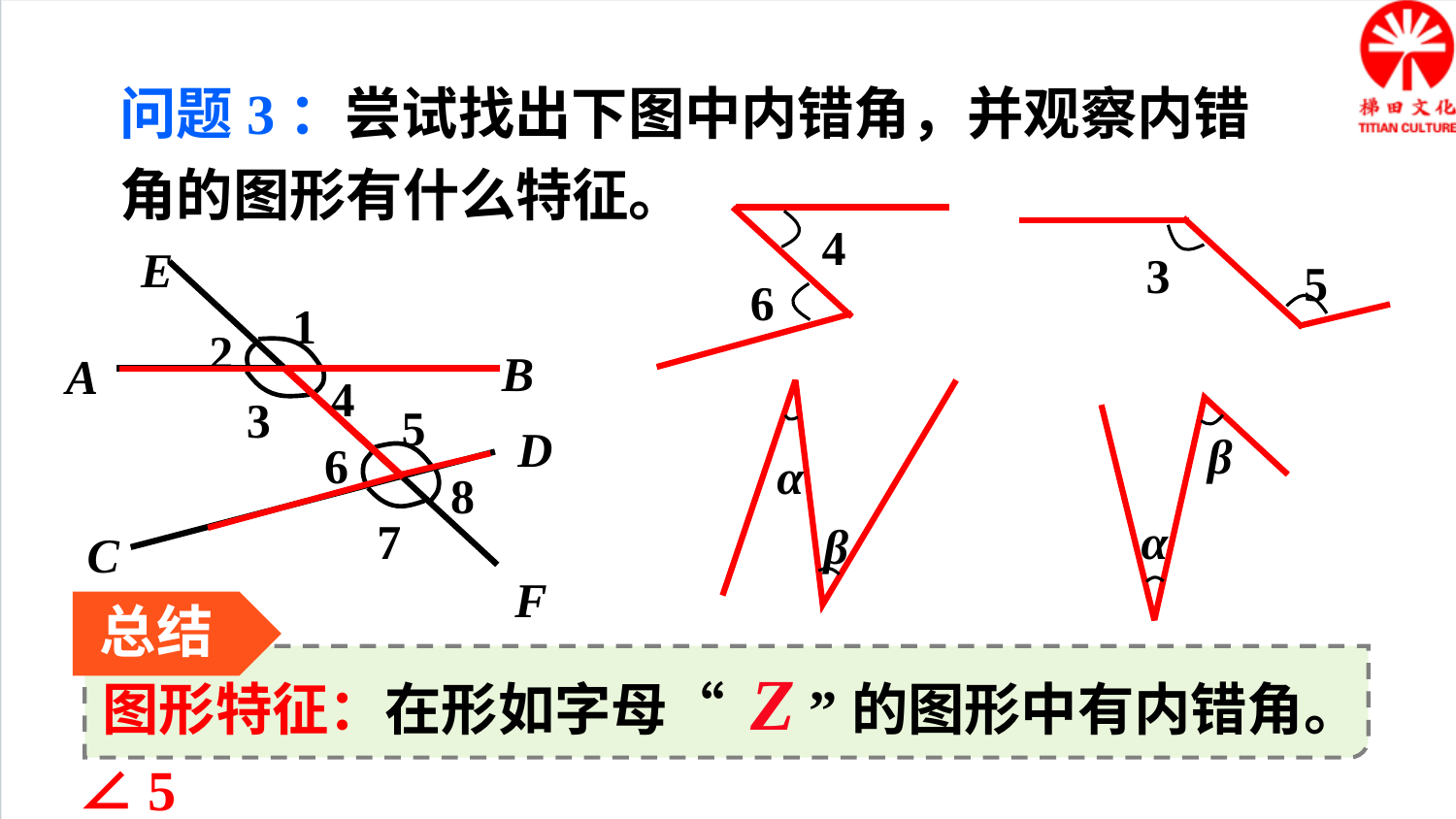

问题3：尝试找出下图中内错角，并观察内错角的图形有什么特征。
4

6

E
1
2
B
A

4

3

5

D
C
6

8

7
F
3
5

α
β

β

α

总结

图形特征：在形如字母“ Z ”的图形中有内错角。
∠4和∠6，∠3和∠5